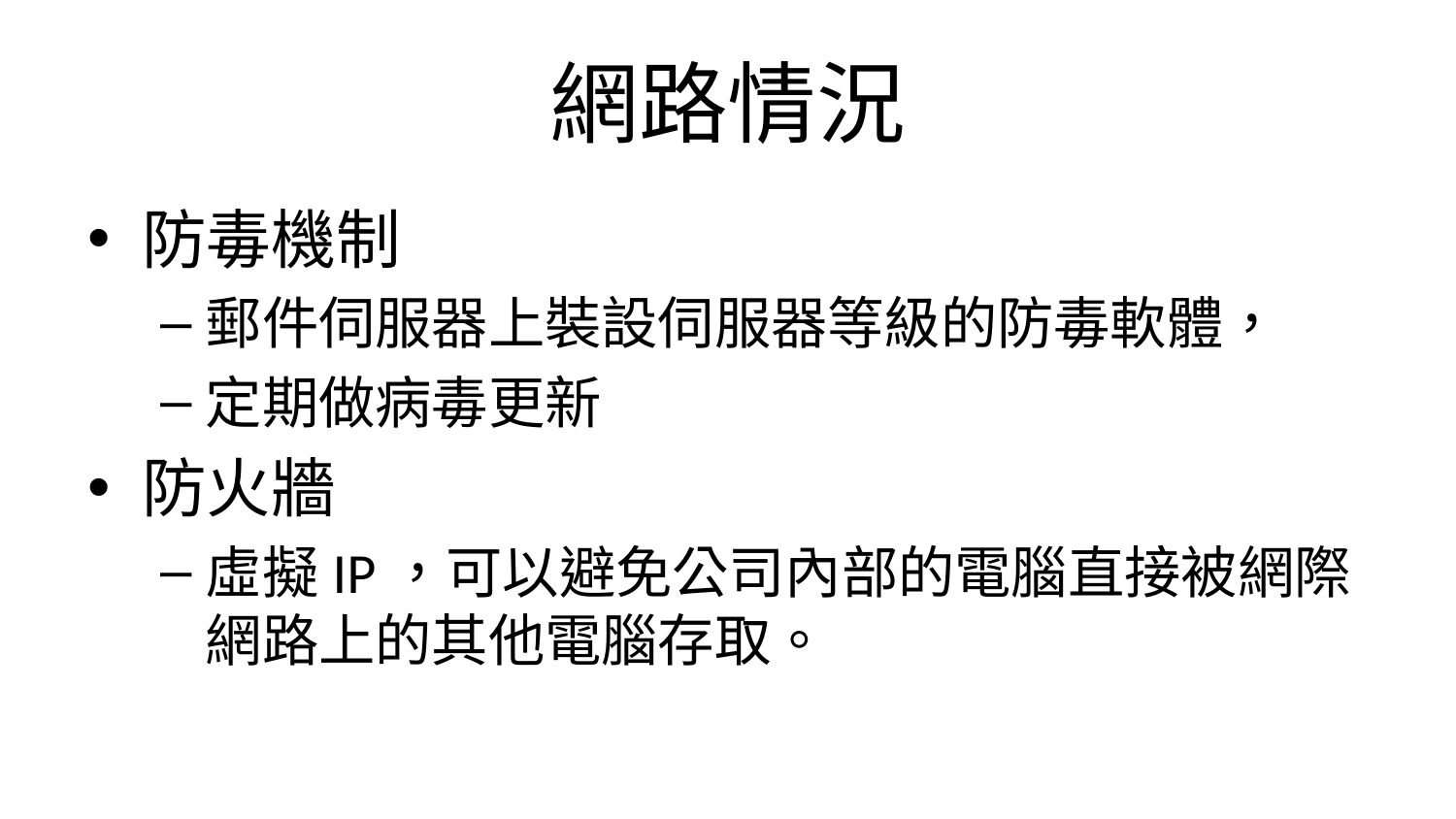

# 網路情況
防毒機制
郵件伺服器上裝設伺服器等級的防毒軟體，
定期做病毒更新
防火牆
虛擬IP，可以避免公司內部的電腦直接被網際網路上的其他電腦存取。